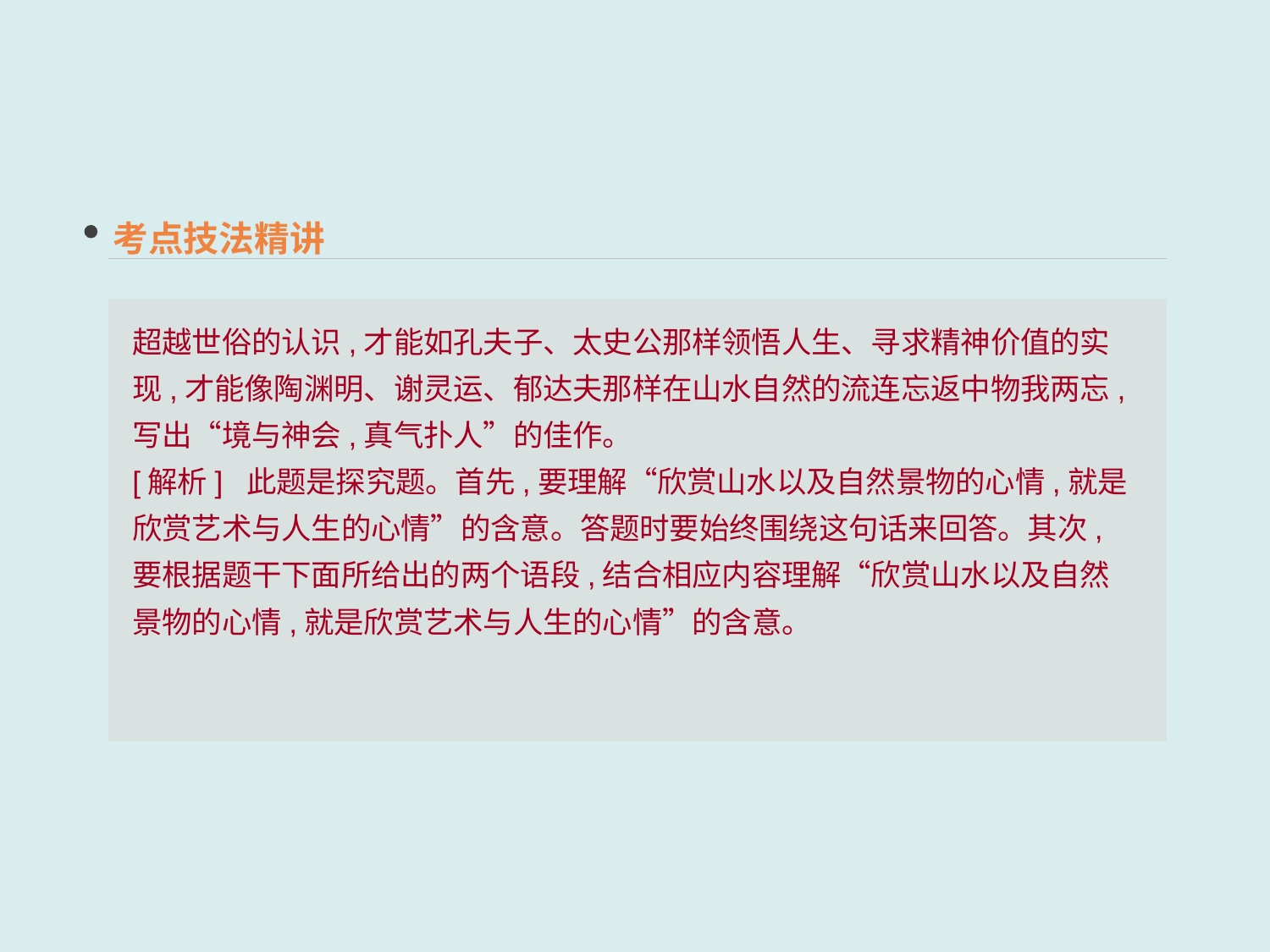

考点技法精讲

超越世俗的认识,才能如孔夫子、太史公那样领悟人生、寻求精神价值的实现,才能像陶渊明、谢灵运、郁达夫那样在山水自然的流连忘返中物我两忘,写出“境与神会,真气扑人”的佳作。
[解析]  此题是探究题。首先,要理解“欣赏山水以及自然景物的心情,就是欣赏艺术与人生的心情”的含意。答题时要始终围绕这句话来回答。其次,要根据题干下面所给出的两个语段,结合相应内容理解“欣赏山水以及自然景物的心情,就是欣赏艺术与人生的心情”的含意。